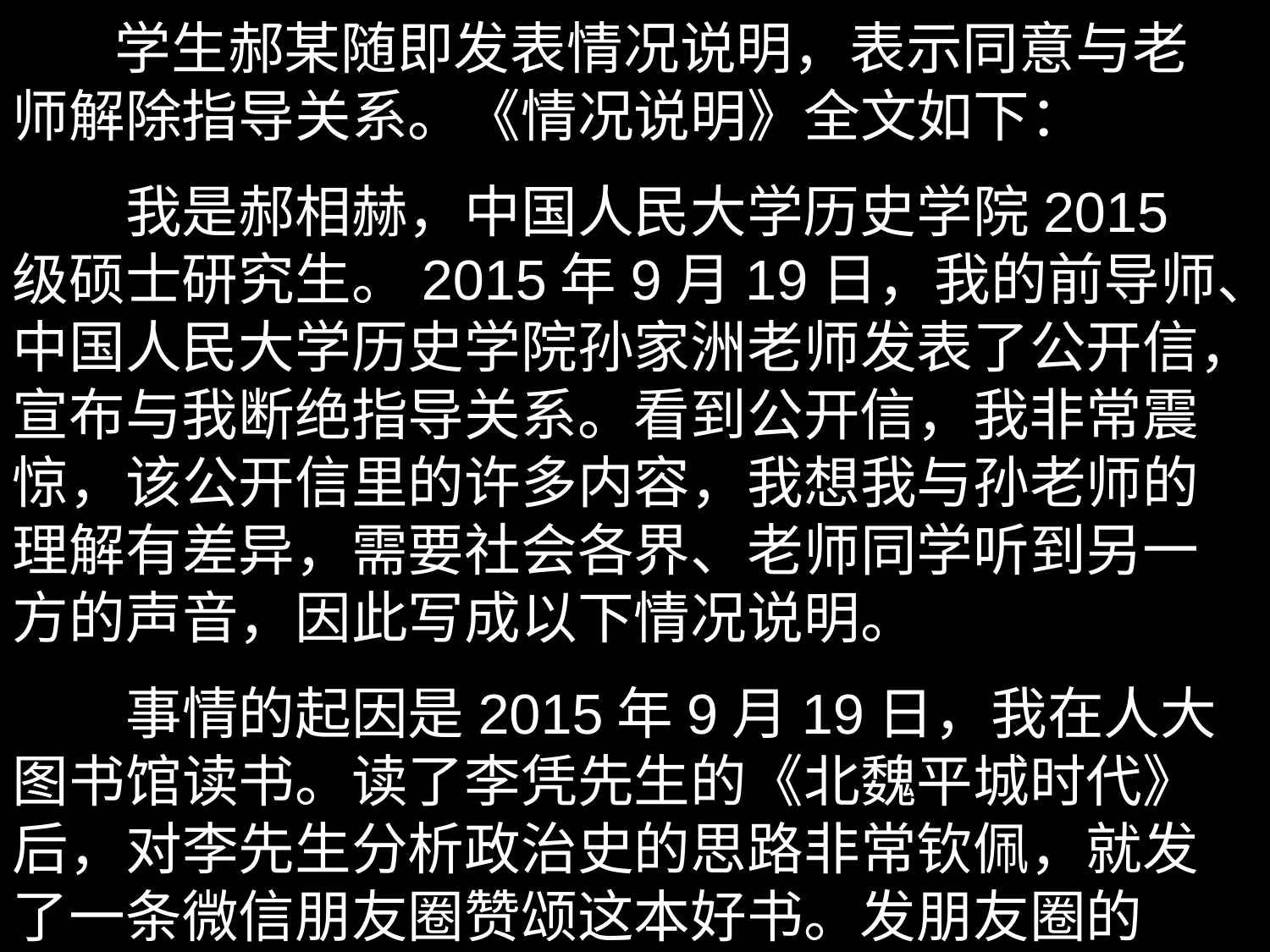

学生郝某随即发表情况说明，表示同意与老师解除指导关系。《情况说明》全文如下：
　　我是郝相赫，中国人民大学历史学院2015级硕士研究生。2015年9月19日，我的前导师、中国人民大学历史学院孙家洲老师发表了公开信，宣布与我断绝指导关系。看到公开信，我非常震惊，该公开信里的许多内容，我想我与孙老师的理解有差异，需要社会各界、老师同学听到另一方的声音，因此写成以下情况说明。
　　事情的起因是2015年9月19日，我在人大图书馆读书。读了李凭先生的《北魏平城时代》后，对李先生分析政治史的思路非常钦佩，就发了一条微信朋友圈赞颂这本好书。发朋友圈的